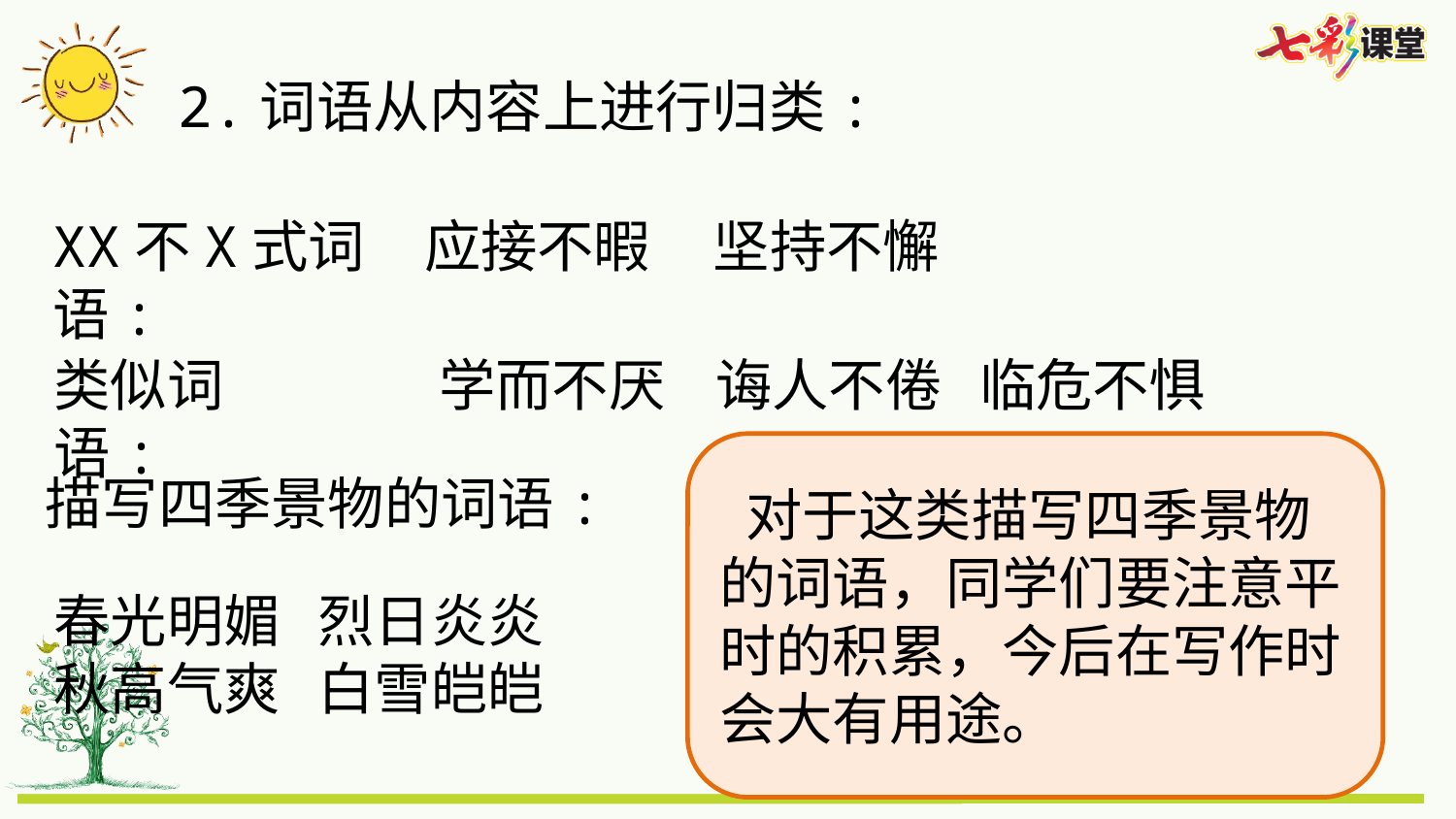

2.词语从内容上进行归类:
XX不X式词语:
应接不暇     坚持不懈
类似词语:
学而不厌    诲人不倦   临危不惧

 对于这类描写四季景物的词语，同学们要注意平时的积累，今后在写作时会大有用途。
描写四季景物的词语:
春光明媚   烈日炎炎
秋高气爽   白雪皑皑